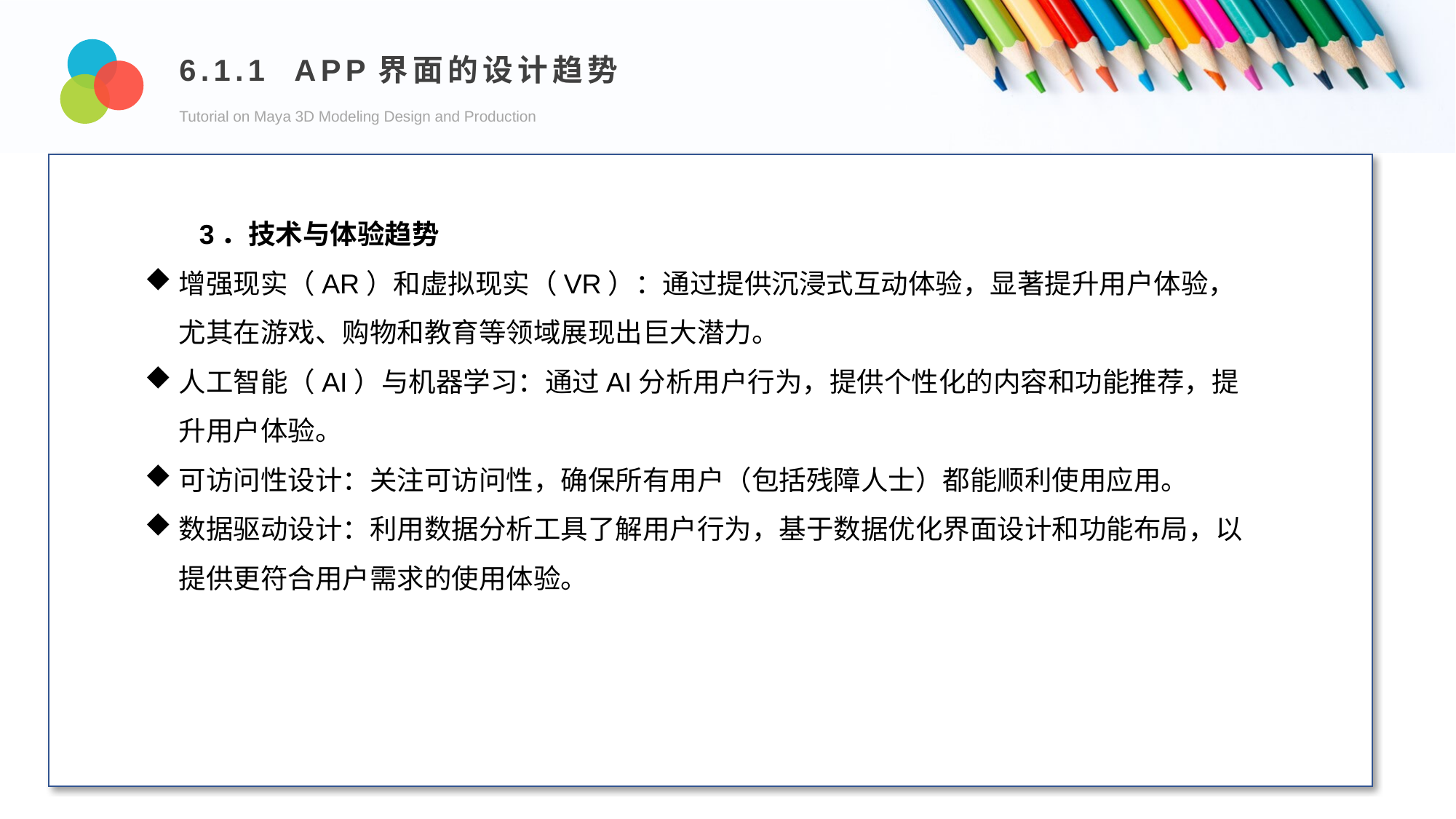

6.1.1  APP界面的设计趋势
Tutorial on Maya 3D Modeling Design and Production
Design and Production
3．技术与体验趋势
增强现实（AR）和虚拟现实（VR）：通过提供沉浸式互动体验，显著提升用户体验，尤其在游戏、购物和教育等领域展现出巨大潜力。
人工智能（AI）与机器学习：通过AI分析用户行为，提供个性化的内容和功能推荐，提升用户体验。
可访问性设计：关注可访问性，确保所有用户（包括残障人士）都能顺利使用应用。
数据驱动设计：利用数据分析工具了解用户行为，基于数据优化界面设计和功能布局，以提供更符合用户需求的使用体验。